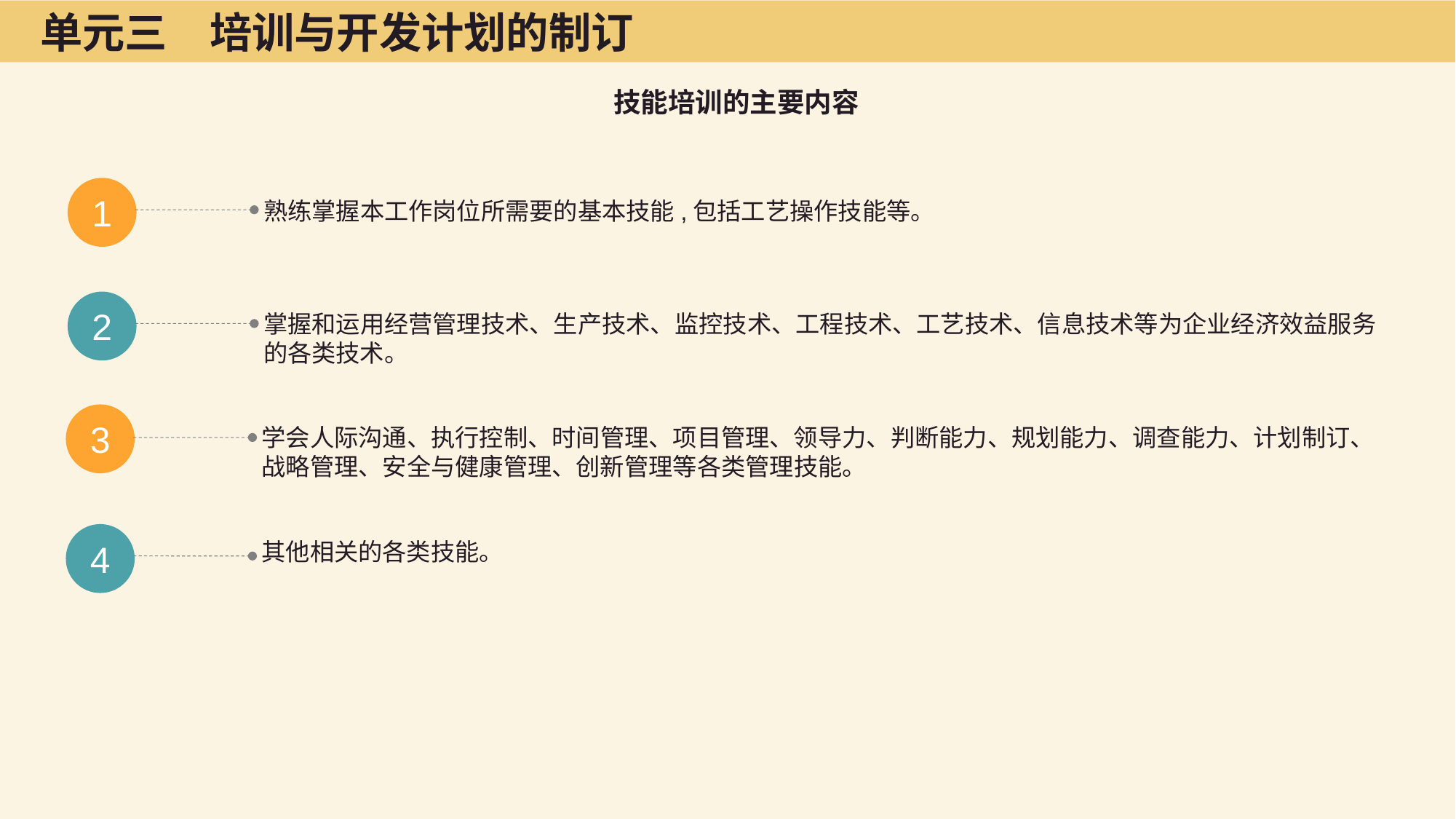

单元三　培训与开发计划的制订
技能培训的主要内容

1
熟练掌握本工作岗位所需要的基本技能,包括工艺操作技能等。

2
掌握和运用经营管理技术、生产技术、监控技术、工程技术、工艺技术、信息技术等为企业经济效益服务的各类技术。

3
学会人际沟通、执行控制、时间管理、项目管理、领导力、判断能力、规划能力、调查能力、计划制订、战略管理、安全与健康管理、创新管理等各类管理技能。

4
其他相关的各类技能。